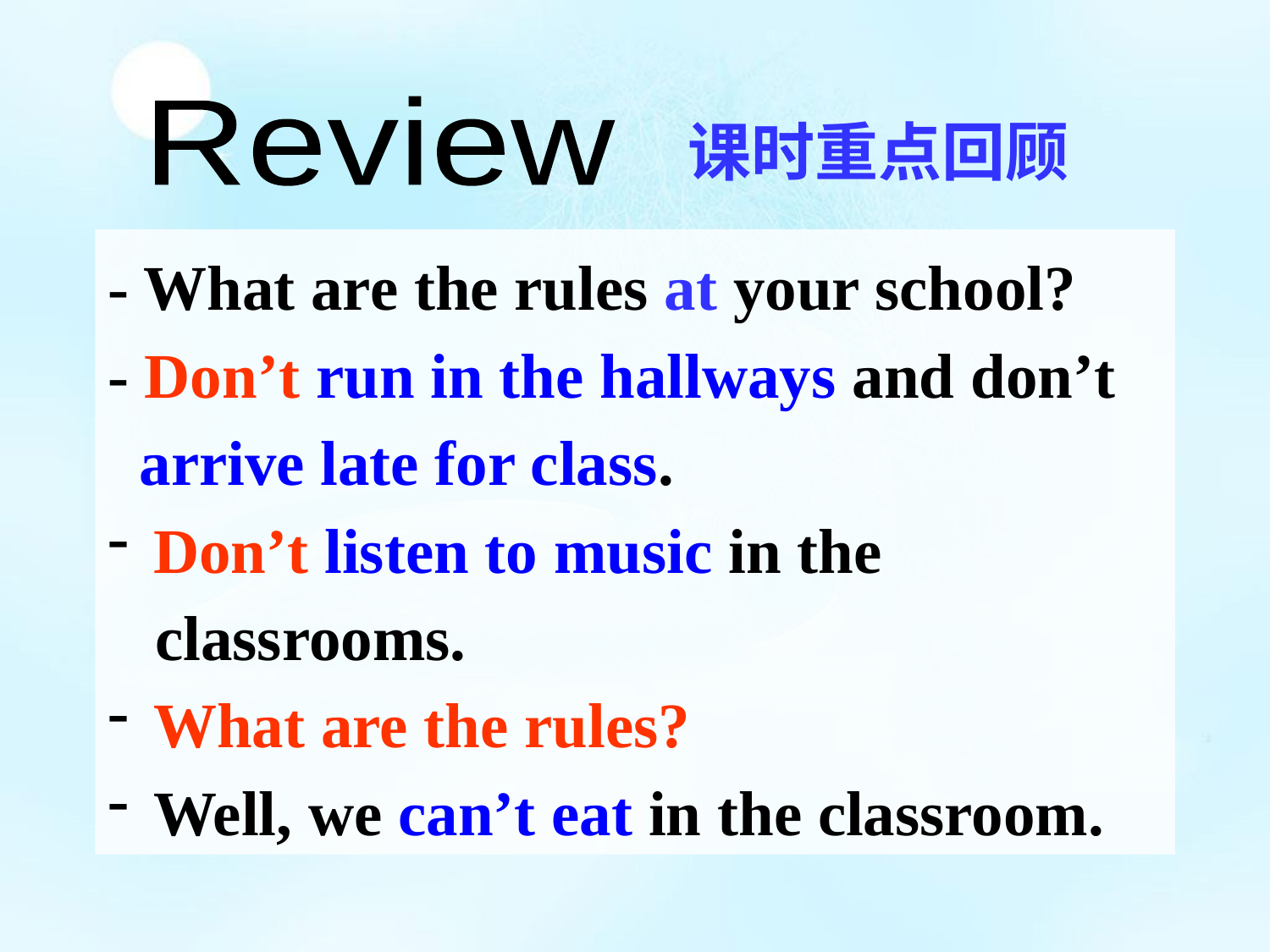

Review
课时重点回顾
- What are the rules at your school?
- Don’t run in the hallways and don’t
  arrive late for class.
 Don’t listen to music in the
   classrooms.
 What are the rules?
 Well, we can’t eat in the classroom.